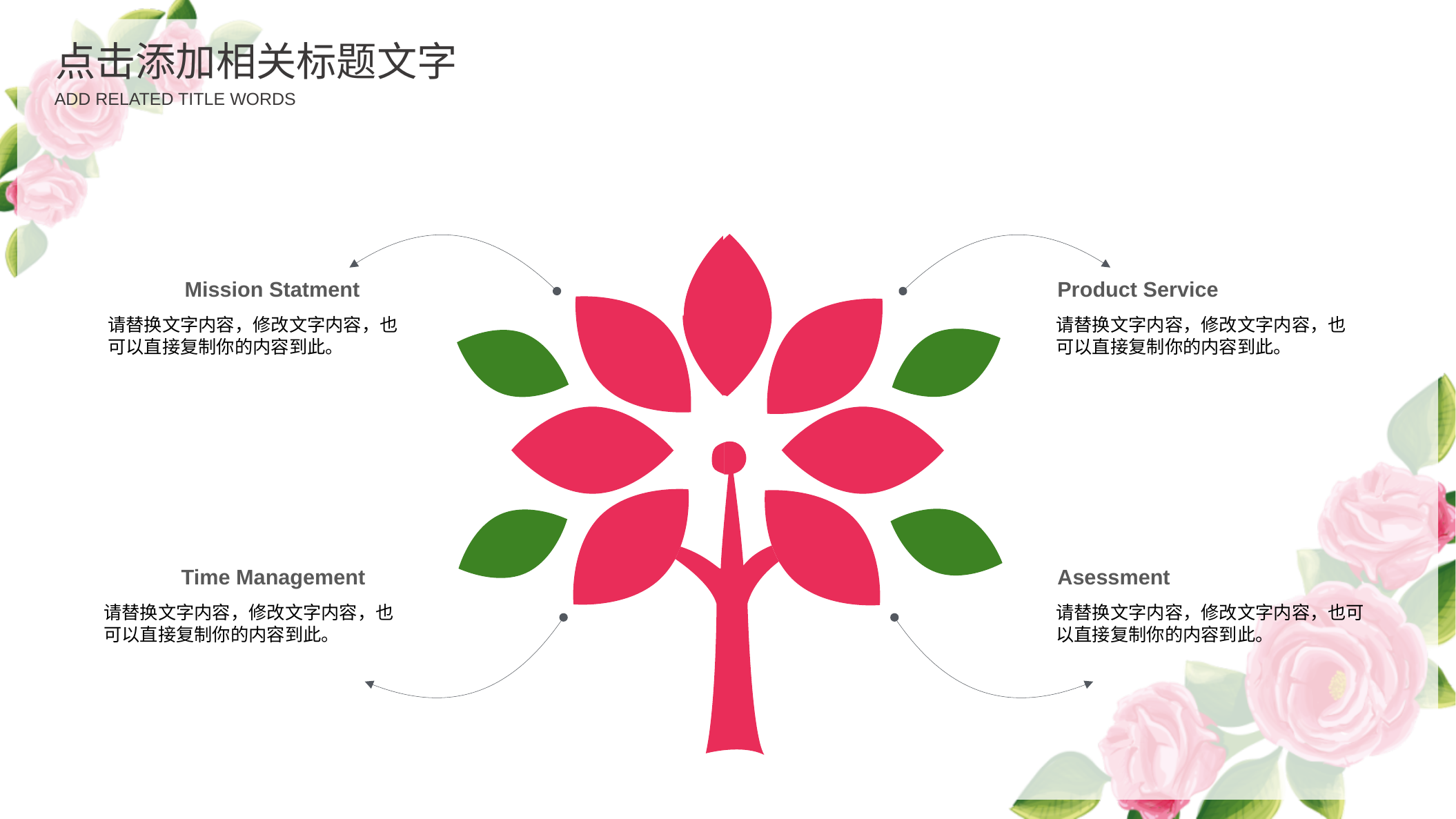

点击添加相关标题文字
ADD RELATED TITLE WORDS

Mission Statment
请替换文字内容，修改文字内容，也可以直接复制你的内容到此。

Product Service
请替换文字内容，修改文字内容，也可以直接复制你的内容到此。

Time Management
请替换文字内容，修改文字内容，也可以直接复制你的内容到此。

Asessment
请替换文字内容，修改文字内容，也可以直接复制你的内容到此。